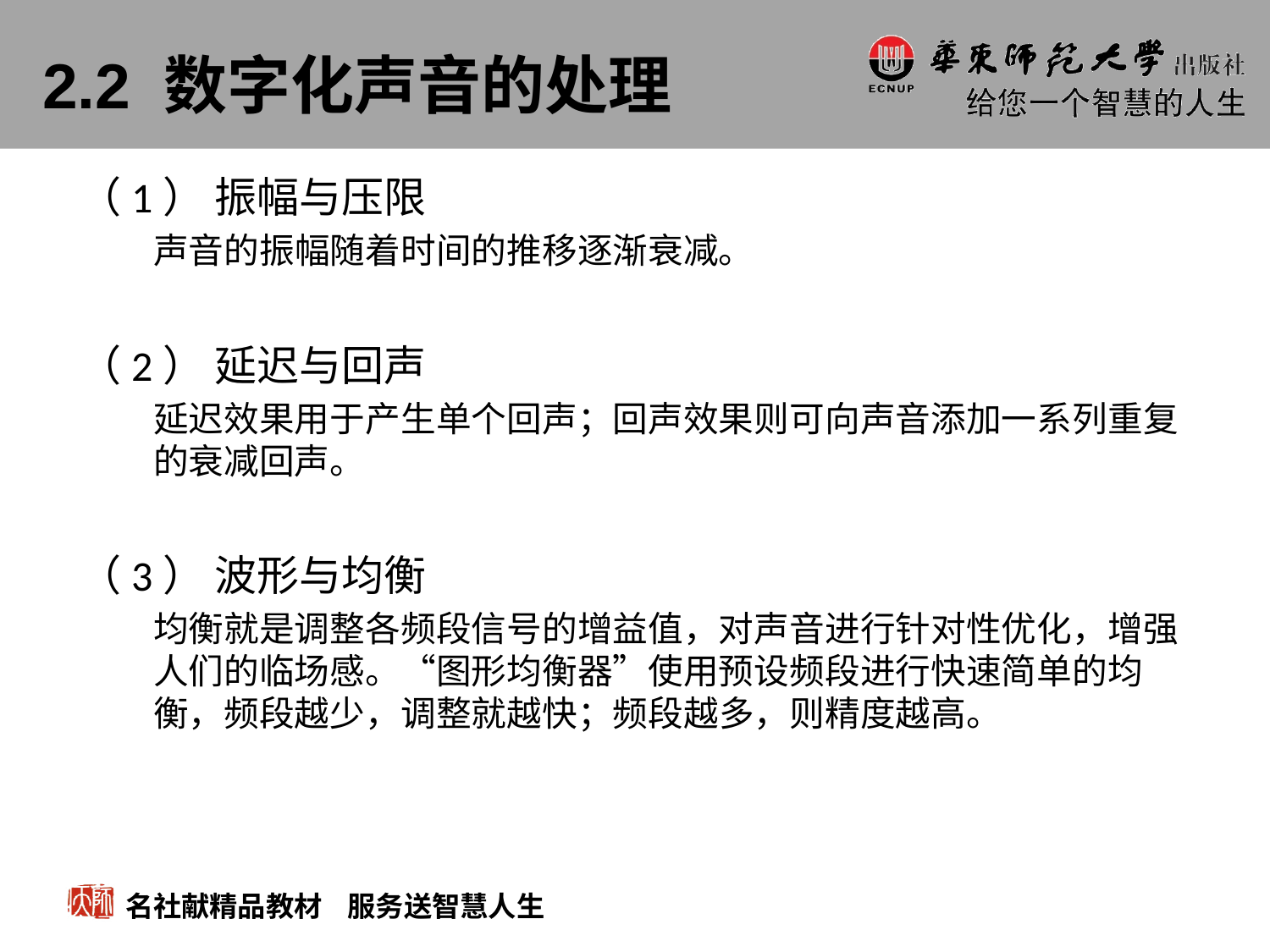

# 2.2 数字化声音的处理
（1） 振幅与压限
声音的振幅随着时间的推移逐渐衰减。

（2） 延迟与回声
延迟效果用于产生单个回声；回声效果则可向声音添加一系列重复的衰减回声。

（3） 波形与均衡
均衡就是调整各频段信号的增益值，对声音进行针对性优化，增强人们的临场感。“图形均衡器”使用预设频段进行快速简单的均衡，频段越少，调整就越快；频段越多，则精度越高。